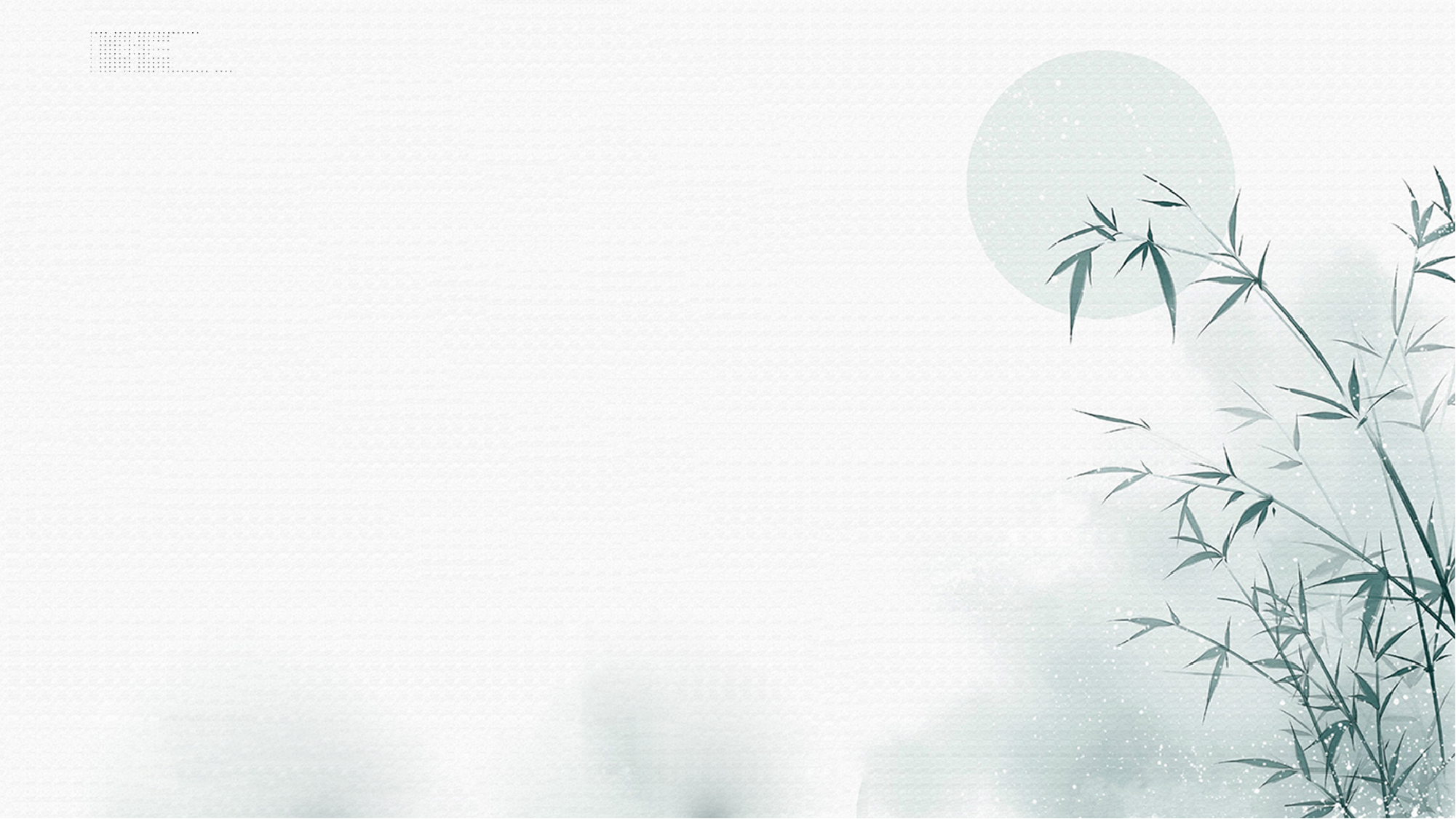

# 小组竞赛，看哪个组知道的关于描写金陵的诗句更多。 1、金陵子弟来相送，欲行不行各尽觞。 2、王濬楼船下益州，金陵王气黯然收。 3、回首金陵岸，依依向北风。 4、金陵津渡小山楼，一宿行人自可愁。 5、金陵风景好，豪士集新亭。 6、适闻有客金陵至，见说江南风景异。 7、万里辞家事鼓鼙，金陵驿路楚云西。 8、金陵种柳欢娱地，庾岭逢梅寂寞滨。 9、自沔东来，丁未元日至金陵，江上感梦而作燕燕轻盈，莺莺娇软。